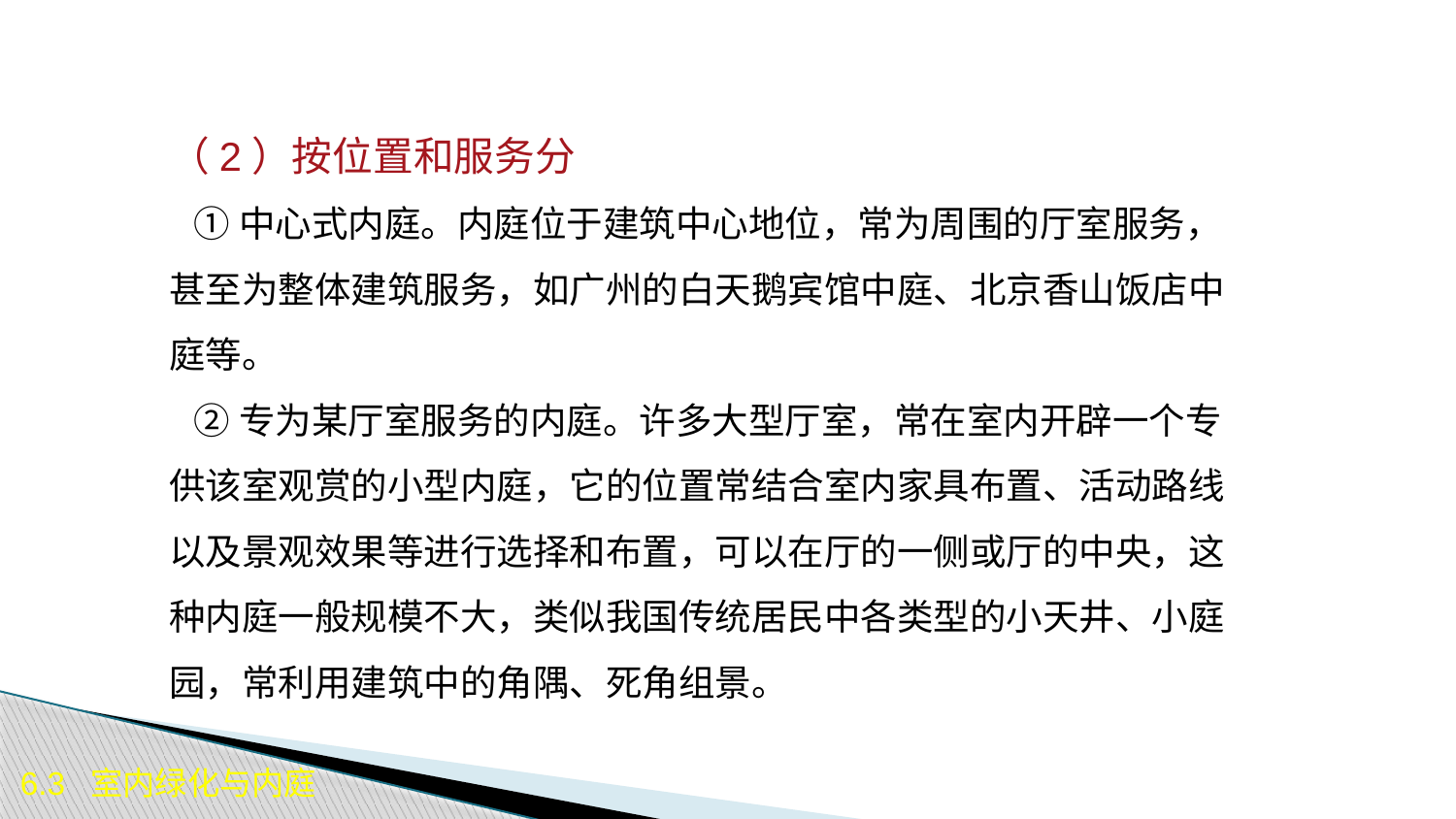

（2）按位置和服务分
   ①中心式内庭。内庭位于建筑中心地位，常为周围的厅室服务，甚至为整体建筑服务，如广州的白天鹅宾馆中庭、北京香山饭店中庭等。
   ②专为某厅室服务的内庭。许多大型厅室，常在室内开辟一个专供该室观赏的小型内庭，它的位置常结合室内家具布置、活动路线以及景观效果等进行选择和布置，可以在厅的一侧或厅的中央，这种内庭一般规模不大，类似我国传统居民中各类型的小天井、小庭园，常利用建筑中的角隅、死角组景。
6.3  室内绿化与内庭